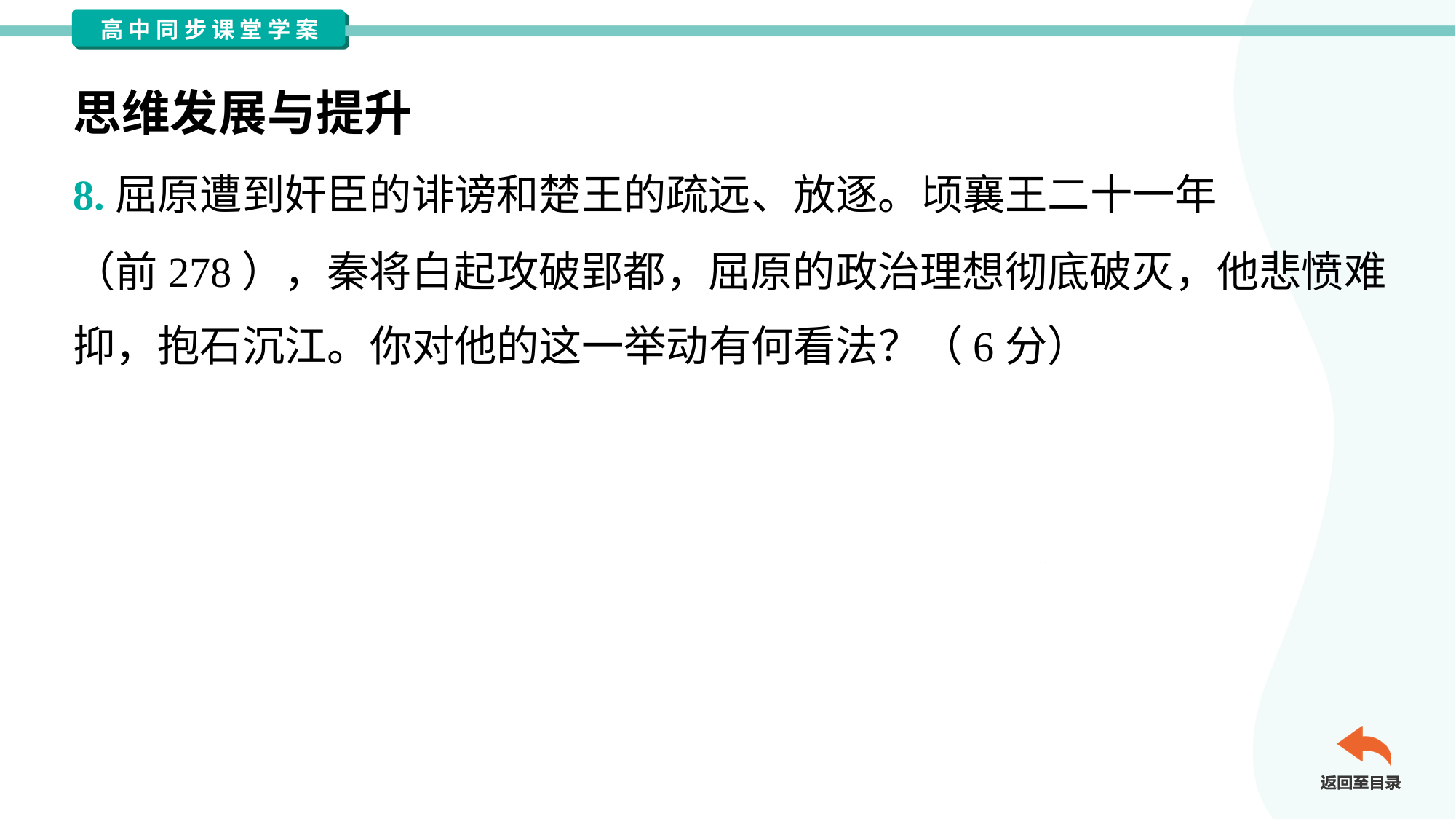

思维发展与提升
8.屈原遭到奸臣的诽谤和楚王的疏远、放逐。顷襄王二十一年
（前278），秦将白起攻破郢都，屈原的政治理想彻底破灭，他悲愤难
抑，抱石沉江。你对他的这一举动有何看法？（6分）